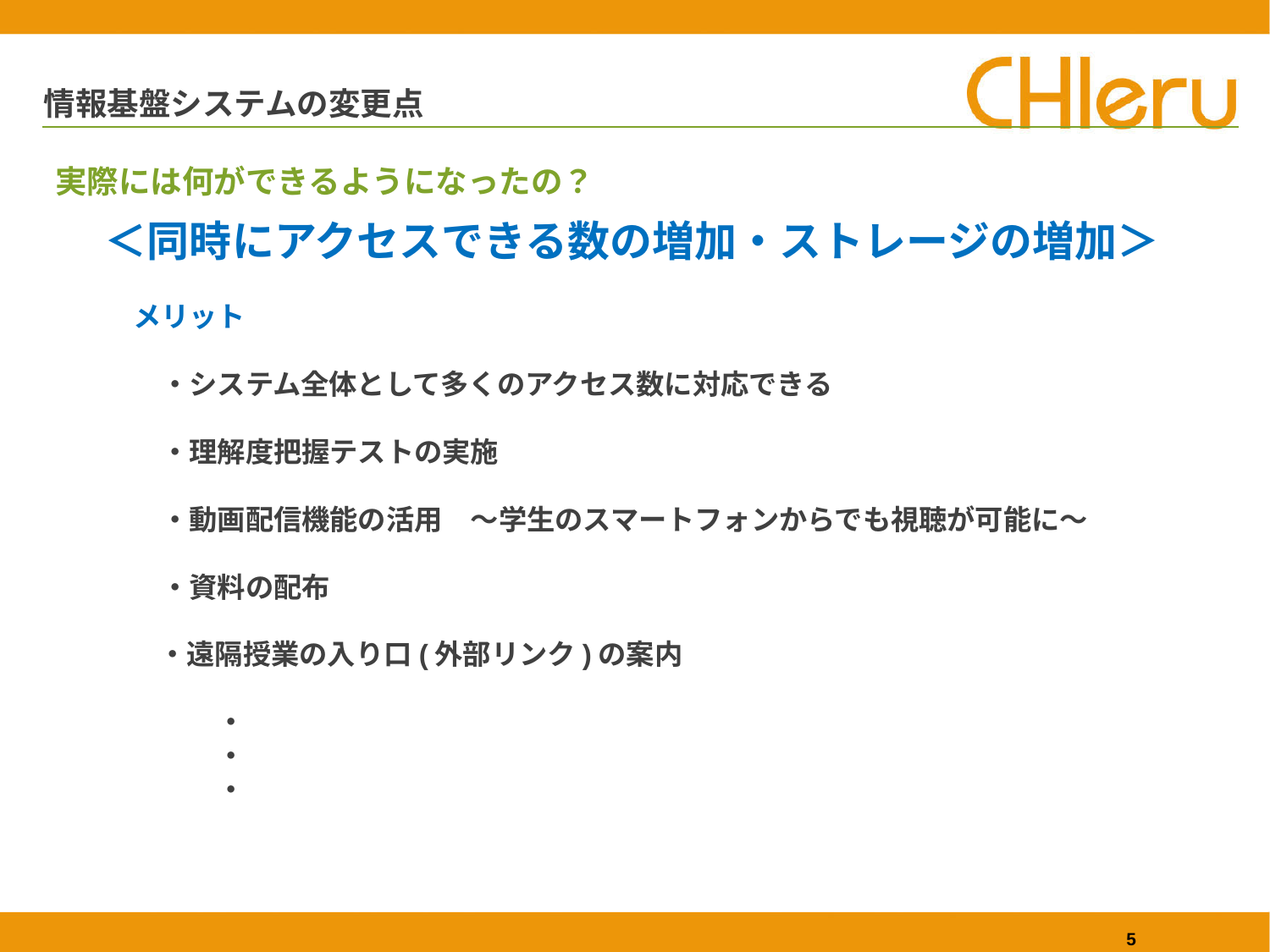

# 情報基盤システムの変更点
実際には何ができるようになったの？
＜同時にアクセスできる数の増加・ストレージの増加＞

　メリット

　　・システム全体として多くのアクセス数に対応できる

　　・理解度把握テストの実施

　　・動画配信機能の活用　～学生のスマートフォンからでも視聴が可能に～

　　・資料の配布

 　  ・遠隔授業の入り口(外部リンク)の案内

　　　　・
　　　　・
　　　　・

5